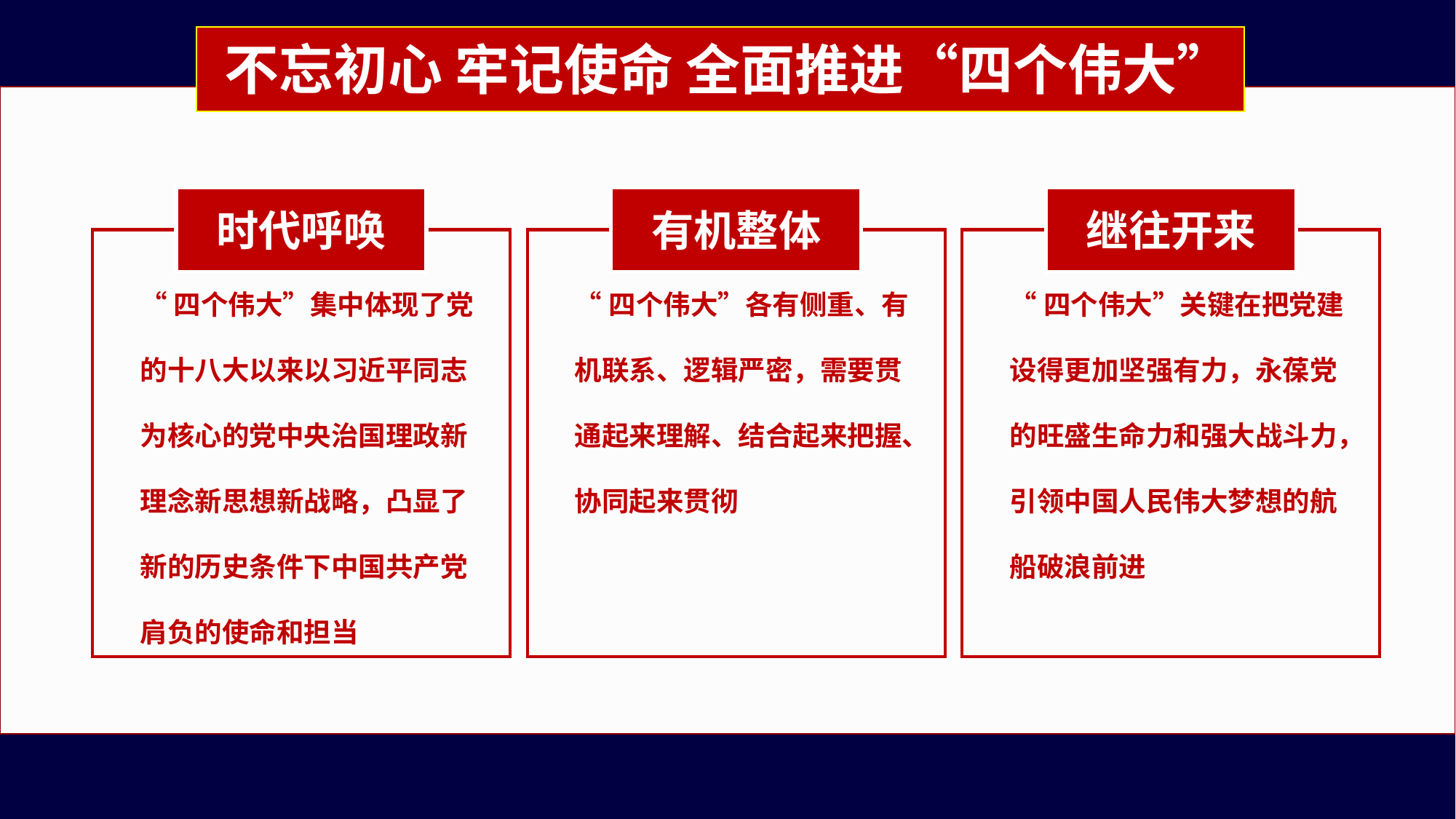

不忘初心 牢记使命 全面推进“四个伟大”

时代呼唤
有机整体
继往开来

“四个伟大”集中体现了党的十八大以来以习近平同志为核心的党中央治国理政新理念新思想新战略，凸显了新的历史条件下中国共产党肩负的使命和担当
“四个伟大”各有侧重、有机联系、逻辑严密，需要贯通起来理解、结合起来把握、协同起来贯彻
“四个伟大”关键在把党建设得更加坚强有力，永葆党的旺盛生命力和强大战斗力，引领中国人民伟大梦想的航船破浪前进